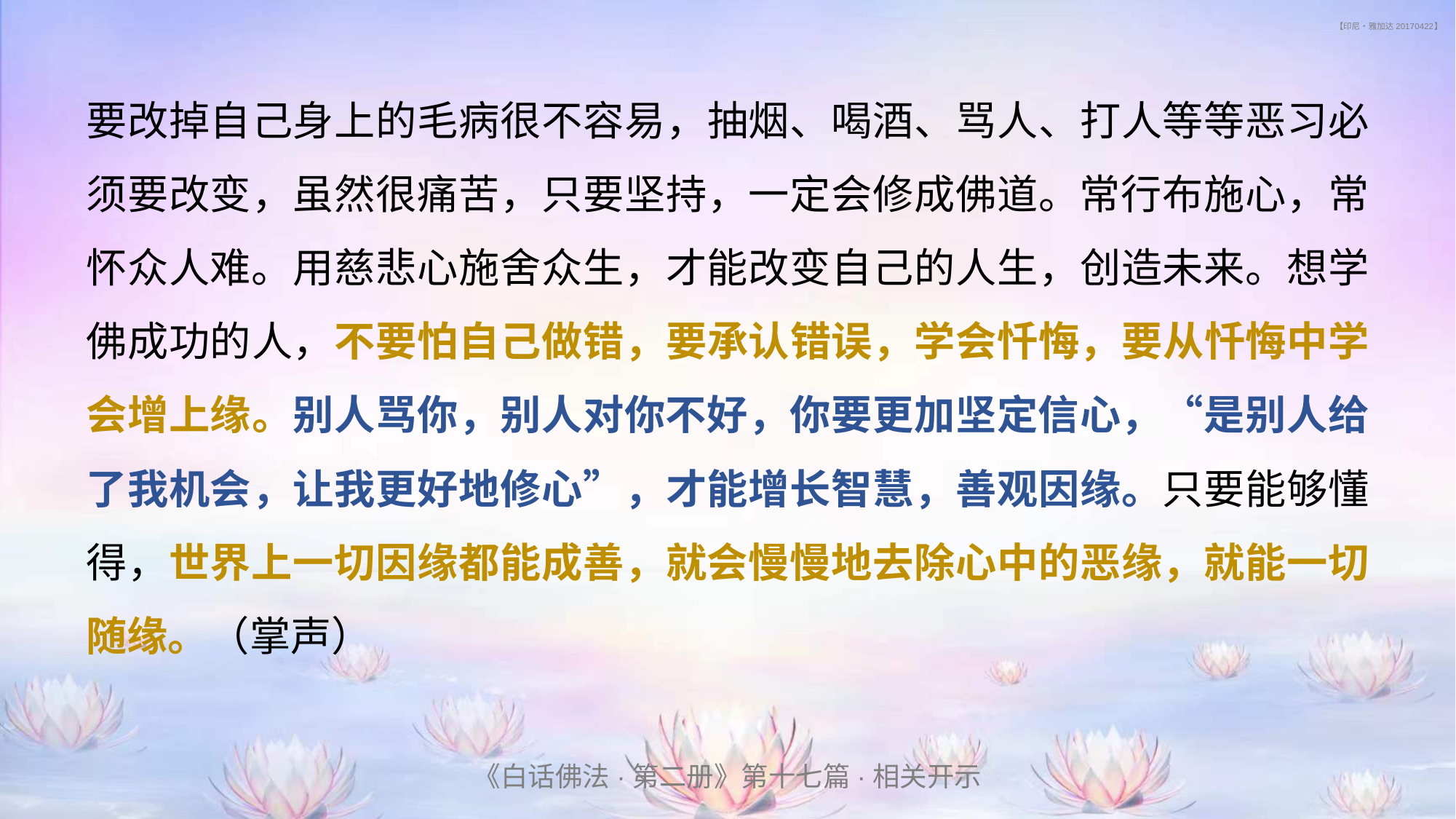

# 【印尼•雅加达 20170422】
要改掉自己身上的毛病很不容易，抽烟、喝酒、骂人、打人等等恶习必须要改变，虽然很痛苦，只要坚持，一定会修成佛道。常行布施心，常怀众人难。用慈悲心施舍众生，才能改变自己的人生，创造未来。想学佛成功的人，不要怕自己做错，要承认错误，学会忏悔，要从忏悔中学会增上缘。别人骂你，别人对你不好，你要更加坚定信心，“是别人给了我机会，让我更好地修心”，才能增长智慧，善观因缘。只要能够懂得，世界上一切因缘都能成善，就会慢慢地去除心中的恶缘，就能一切随缘。（掌声）
《白话佛法·第二册》第十七篇·相关开示